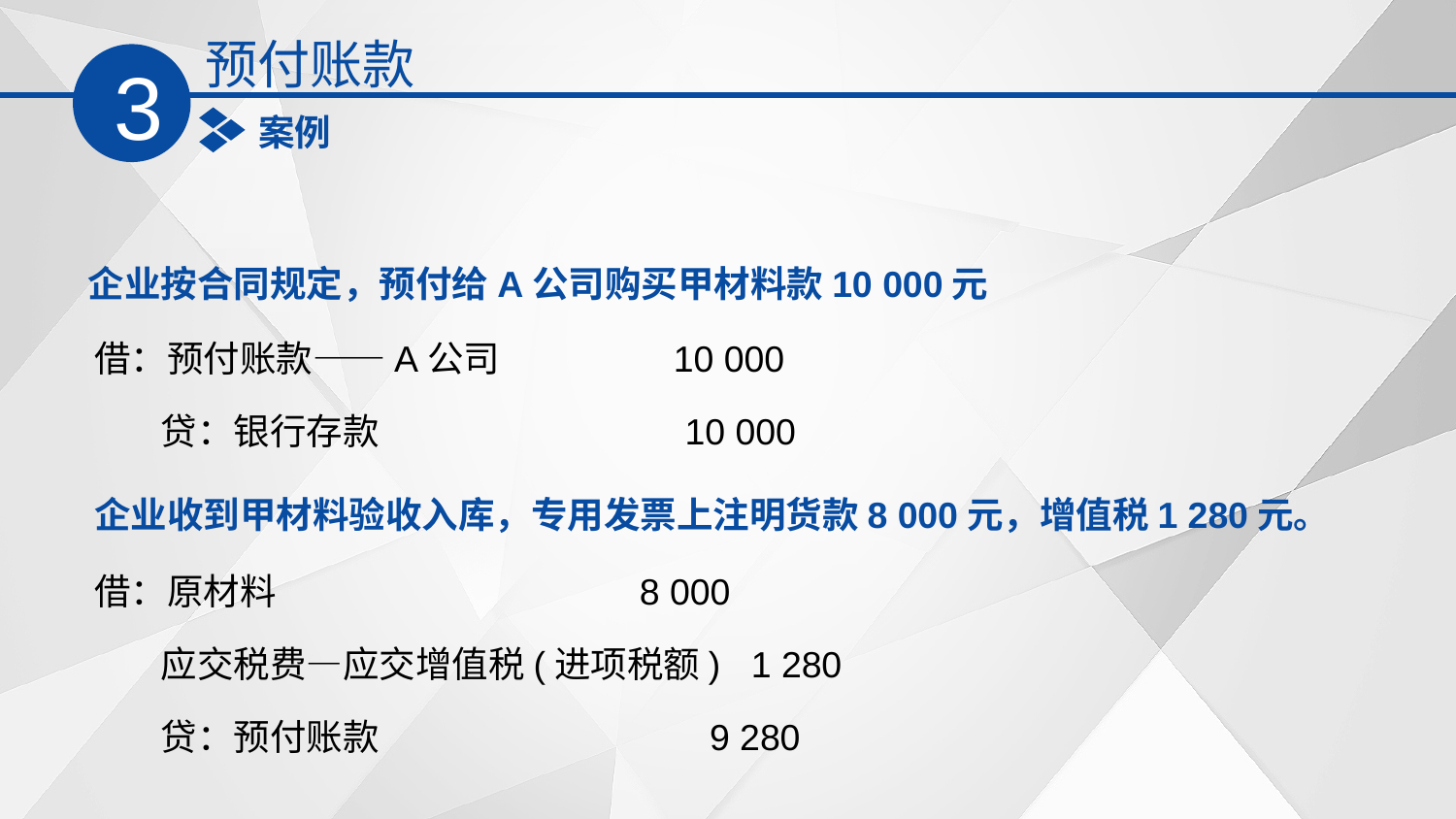

预付账款
3

案例

企业按合同规定，预付给A公司购买甲材料款10 000元
借：预付账款——A公司                    10 000
       贷：银行存款                                    10 000
企业收到甲材料验收入库，专用发票上注明货款8 000元，增值税1 280元。
借：原材料                                           8 000
       应交税费—应交增值税(进项税额)   1 280
       贷：预付账款                                       9 280